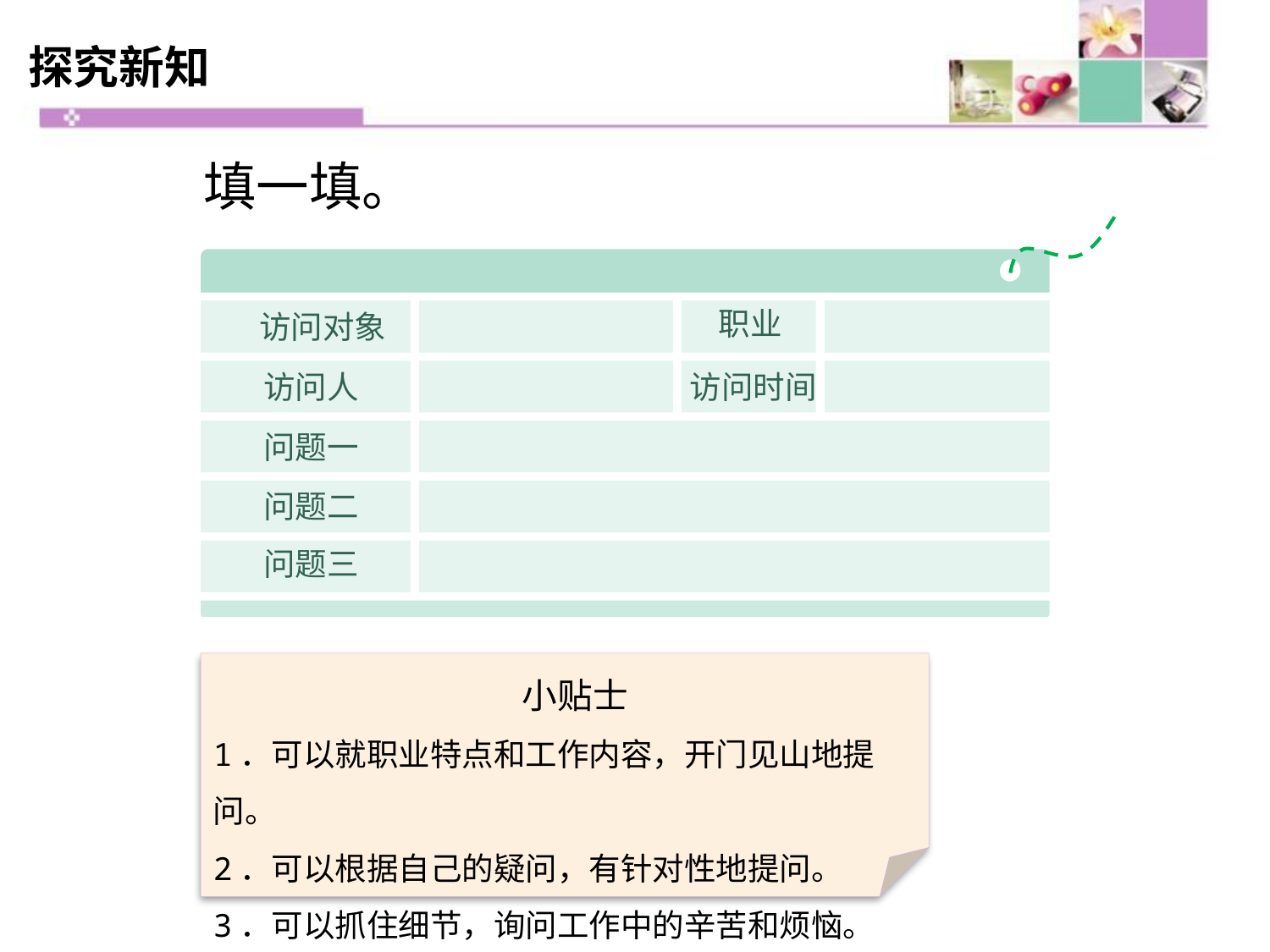

# 探究新知
填一填。

职业
访问对象
访问人
访问时间
问题一
问题二
问题三

小贴士
1．可以就职业特点和工作内容，开门见山地提问。
2．可以根据自己的疑问，有针对性地提问。
3．可以抓住细节，询问工作中的辛苦和烦恼。